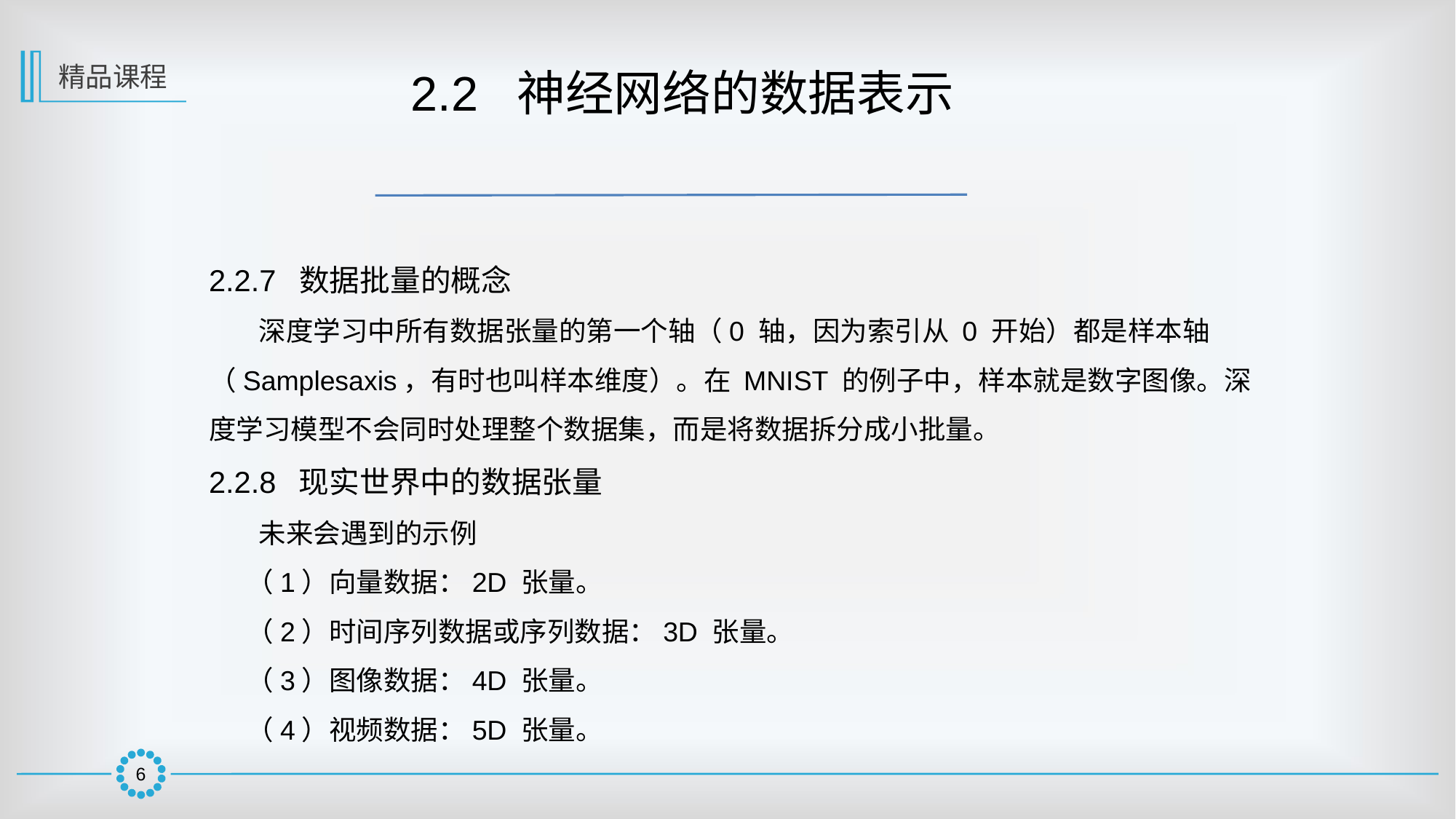

精品课程
 2.2  神经网络的数据表示

2.2.7 数据批量的概念
       深度学习中所有数据张量的第一个轴（0 轴，因为索引从 0 开始）都是样本轴（Samplesaxis，有时也叫样本维度）。在 MNIST 的例子中，样本就是数字图像。深度学习模型不会同时处理整个数据集，而是将数据拆分成小批量。
2.2.8 现实世界中的数据张量
       未来会遇到的示例
     （1）向量数据：2D 张量。
     （2）时间序列数据或序列数据：3D 张量。
     （3）图像数据：4D 张量。
     （4）视频数据：5D 张量。

6